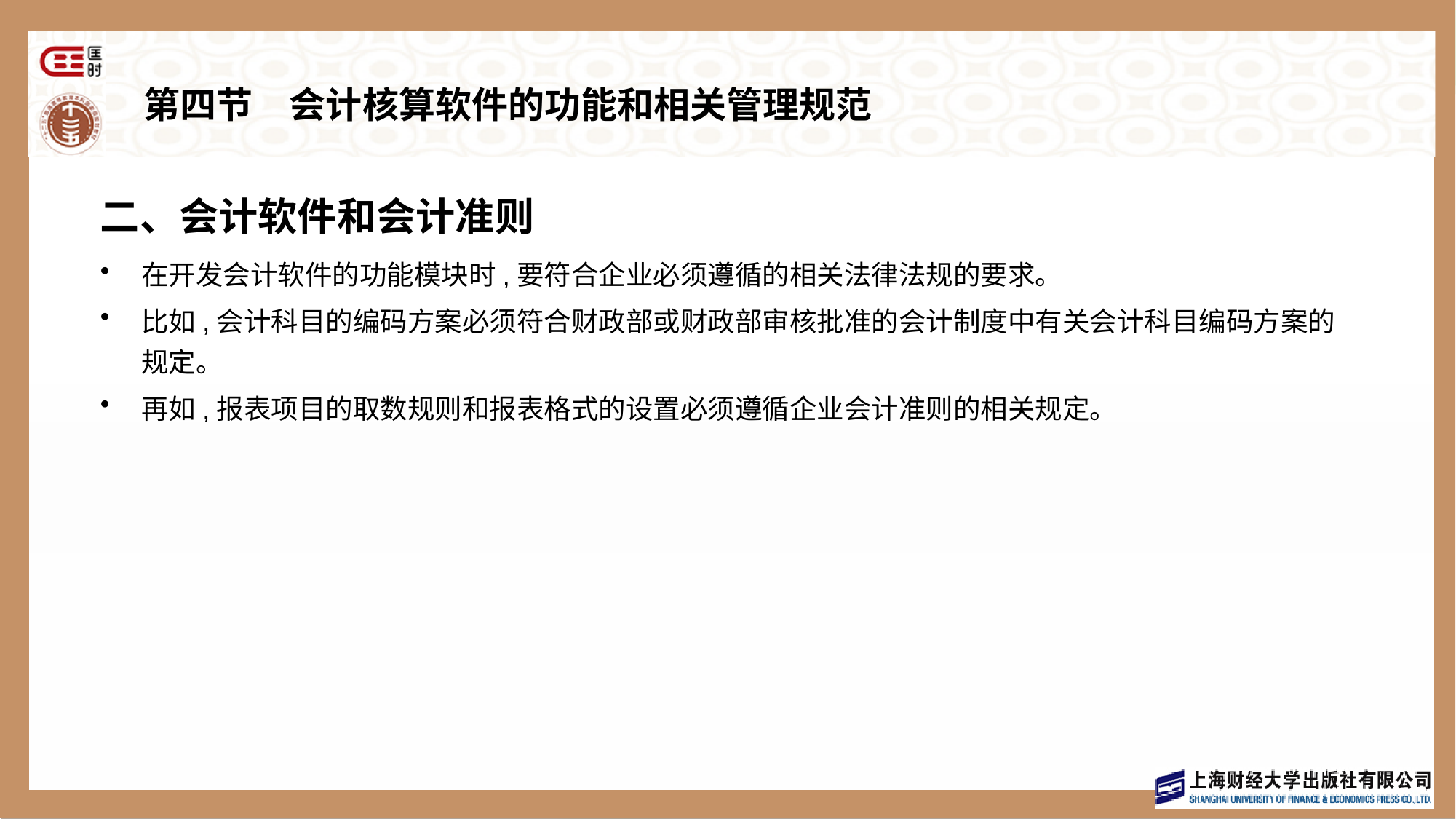

# 第四节　会计核算软件的功能和相关管理规范
二、会计软件和会计准则
在开发会计软件的功能模块时,要符合企业必须遵循的相关法律法规的要求。
比如,会计科目的编码方案必须符合财政部或财政部审核批准的会计制度中有关会计科目编码方案的规定。
再如,报表项目的取数规则和报表格式的设置必须遵循企业会计准则的相关规定。